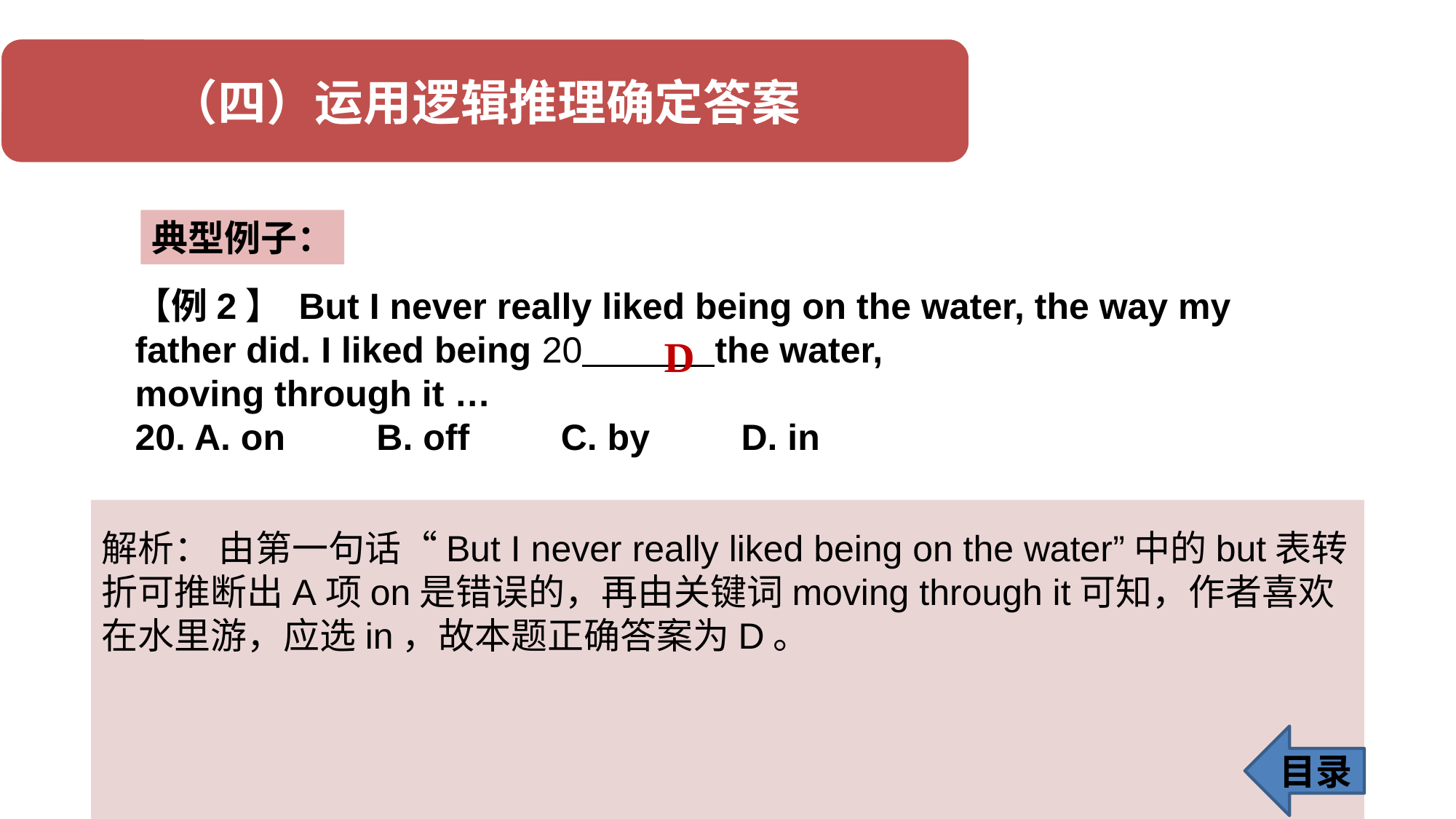

（四）运用逻辑推理确定答案
典型例子：
【例2】 But I never really liked being on the water, the way my father did. I liked being 20             the water,
moving through it …
20. A. on         B. off         C. by         D. in
D

解析： 由第一句话“But I never really liked being on the water”中的but表转折可推断出A项on是错误的，再由关键词moving through it可知，作者喜欢在水里游，应选in，故本题正确答案为D。
目录
17